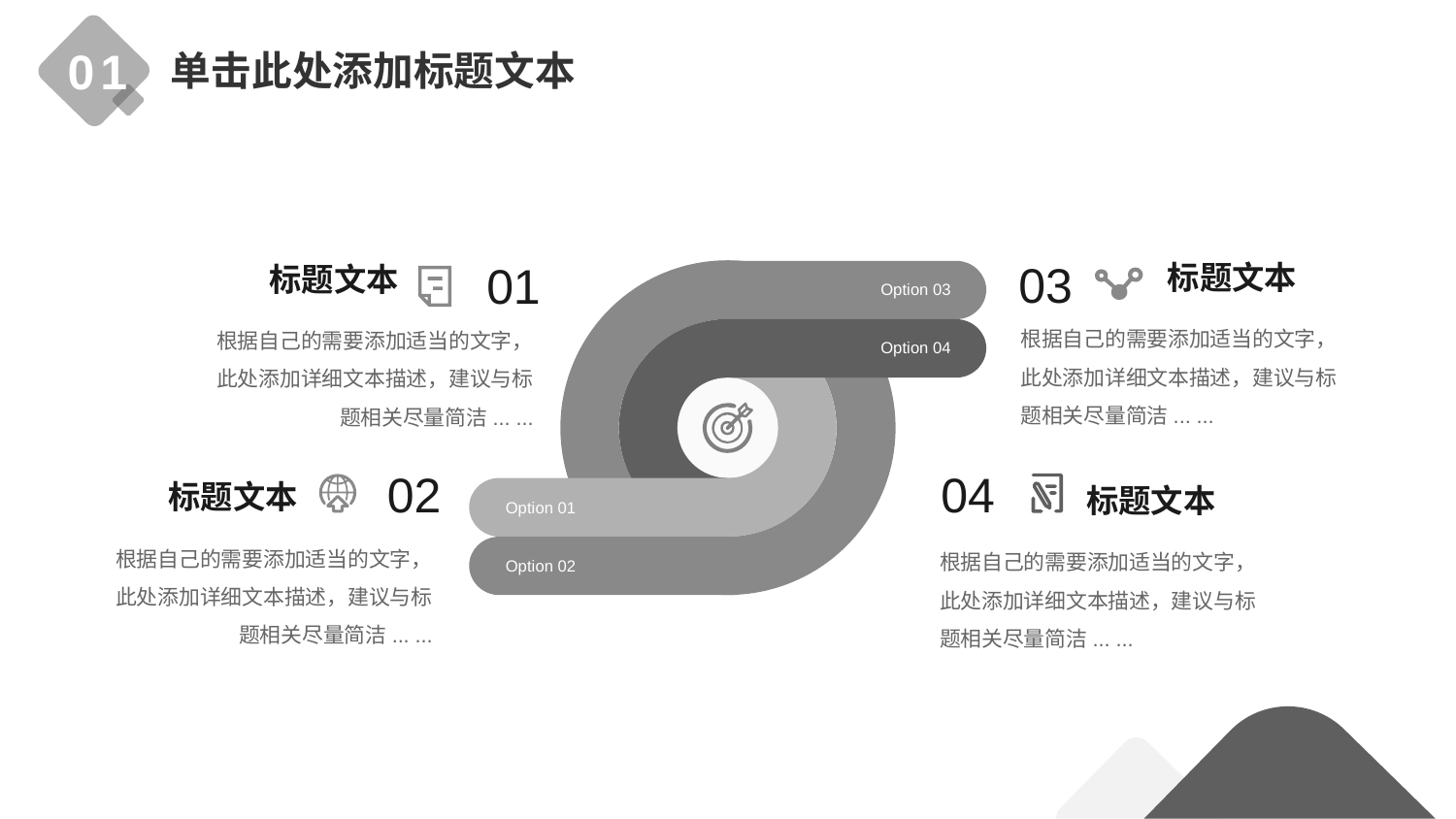

01
单击此处添加标题文本
03
01
标题文本
根据自己的需要添加适当的文字，此处添加详细文本描述，建议与标题相关尽量简洁... ...
标题文本
根据自己的需要添加适当的文字，此处添加详细文本描述，建议与标题相关尽量简洁... ...

Option 03
Option 04
02
04
标题文本
根据自己的需要添加适当的文字，此处添加详细文本描述，建议与标题相关尽量简洁... ...
标题文本
根据自己的需要添加适当的文字，此处添加详细文本描述，建议与标题相关尽量简洁... ...

Option 01
Option 02